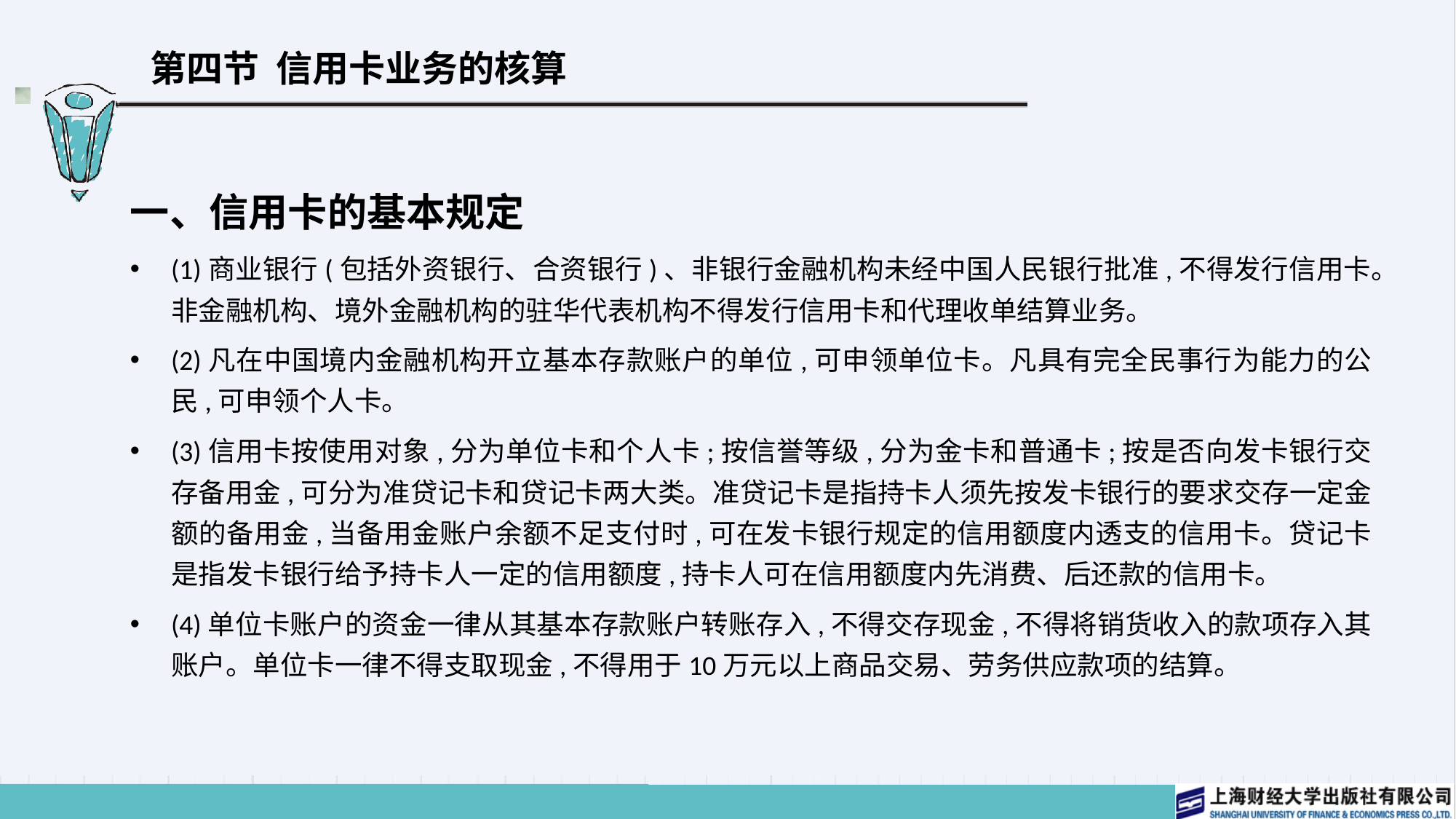

# 第四节  信用卡业务的核算
一、信用卡的基本规定
(1)商业银行(包括外资银行、合资银行)、非银行金融机构未经中国人民银行批准,不得发行信用卡。非金融机构、境外金融机构的驻华代表机构不得发行信用卡和代理收单结算业务。
(2)凡在中国境内金融机构开立基本存款账户的单位,可申领单位卡。凡具有完全民事行为能力的公民,可申领个人卡。
(3)信用卡按使用对象,分为单位卡和个人卡;按信誉等级,分为金卡和普通卡;按是否向发卡银行交存备用金,可分为准贷记卡和贷记卡两大类。准贷记卡是指持卡人须先按发卡银行的要求交存一定金额的备用金,当备用金账户余额不足支付时,可在发卡银行规定的信用额度内透支的信用卡。贷记卡是指发卡银行给予持卡人一定的信用额度,持卡人可在信用额度内先消费、后还款的信用卡。
(4)单位卡账户的资金一律从其基本存款账户转账存入,不得交存现金,不得将销货收入的款项存入其账户。单位卡一律不得支取现金,不得用于10万元以上商品交易、劳务供应款项的结算。